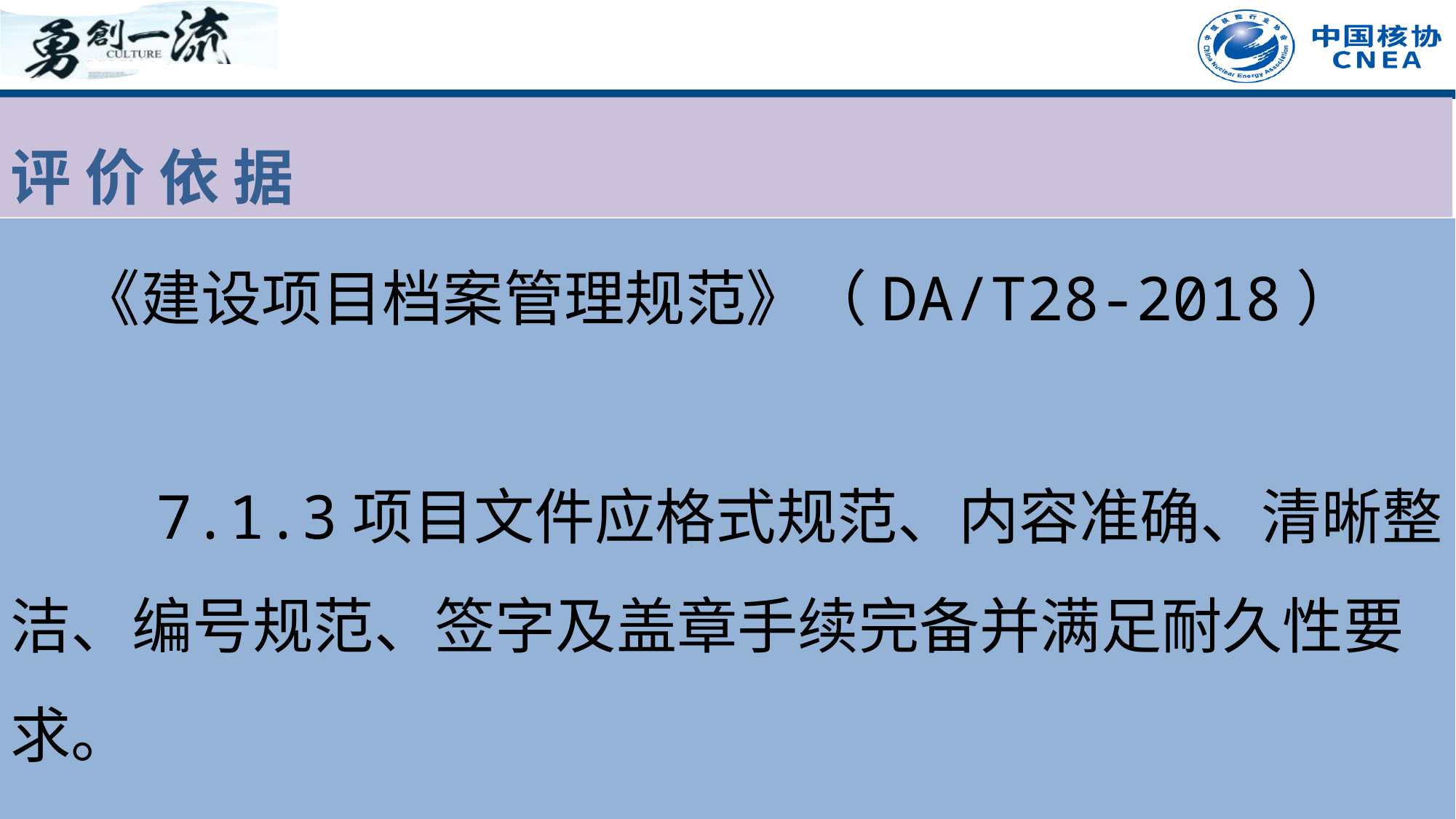

评 价 依 据
    《建设项目档案管理规范》（DA/T28-2018）
    7.1.3项目文件应格式规范、内容准确、清晰整洁、编号规范、签字及盖章手续完备并满足耐久性要求。